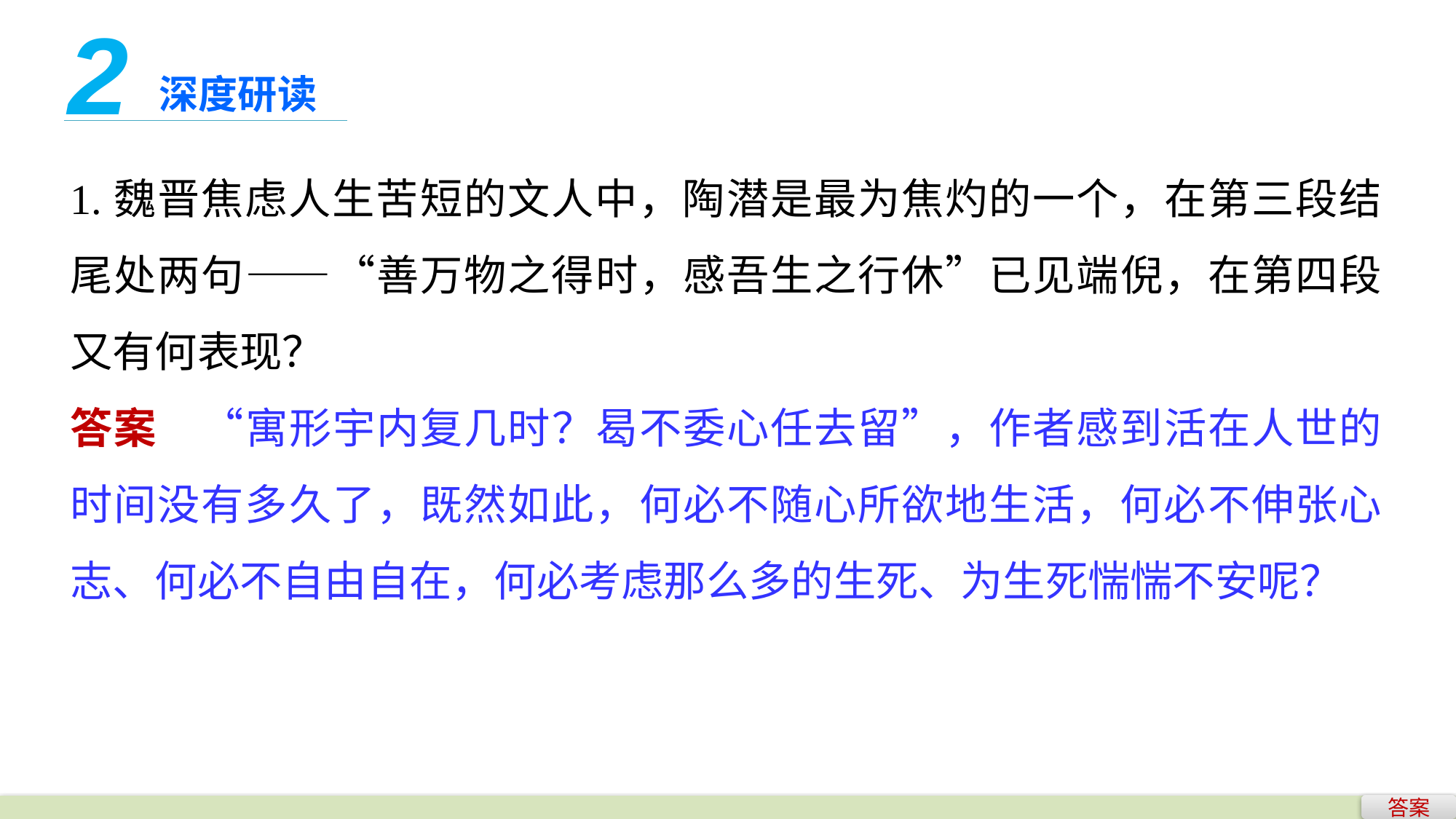

2
深度研读
1.魏晋焦虑人生苦短的文人中，陶潜是最为焦灼的一个，在第三段结尾处两句——“善万物之得时，感吾生之行休”已见端倪，在第四段又有何表现？
答案　“寓形宇内复几时？曷不委心任去留”，作者感到活在人世的时间没有多久了，既然如此，何必不随心所欲地生活，何必不伸张心志、何必不自由自在，何必考虑那么多的生死、为生死惴惴不安呢？
答案